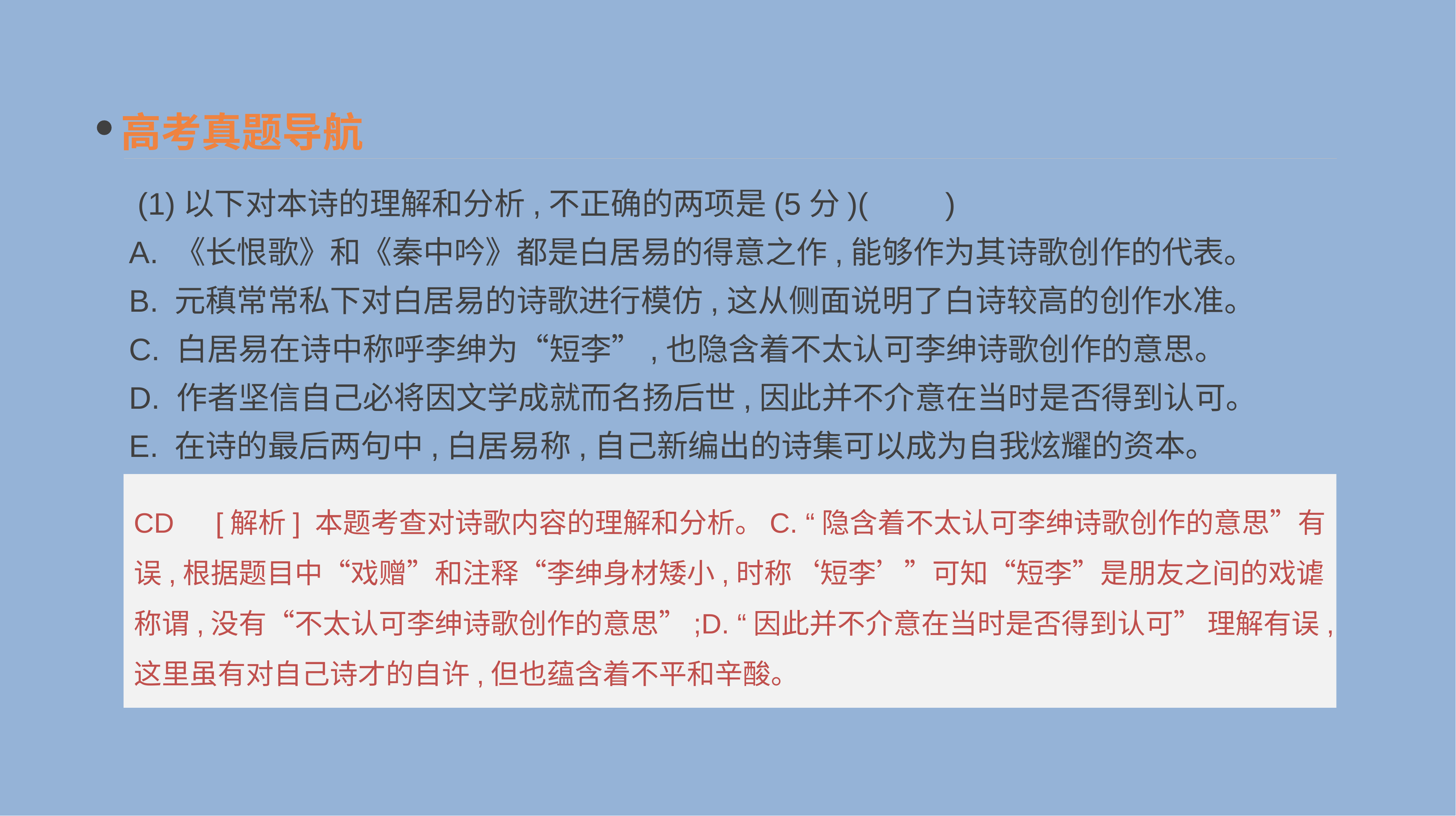

高考真题导航

 (1)以下对本诗的理解和分析,不正确的两项是(5分)(　　)
A. 《长恨歌》和《秦中吟》都是白居易的得意之作,能够作为其诗歌创作的代表。
B. 元稹常常私下对白居易的诗歌进行模仿,这从侧面说明了白诗较高的创作水准。
C. 白居易在诗中称呼李绅为“短李”,也隐含着不太认可李绅诗歌创作的意思。
D. 作者坚信自己必将因文学成就而名扬后世,因此并不介意在当时是否得到认可。
E. 在诗的最后两句中,白居易称,自己新编出的诗集可以成为自我炫耀的资本。

CD　[解析] 本题考查对诗歌内容的理解和分析。C. “隐含着不太认可李绅诗歌创作的意思”有误,根据题目中“戏赠”和注释“李绅身材矮小,时称‘短李’”可知“短李”是朋友之间的戏谑称谓,没有“不太认可李绅诗歌创作的意思”;D. “因此并不介意在当时是否得到认可” 理解有误,这里虽有对自己诗才的自许,但也蕴含着不平和辛酸。